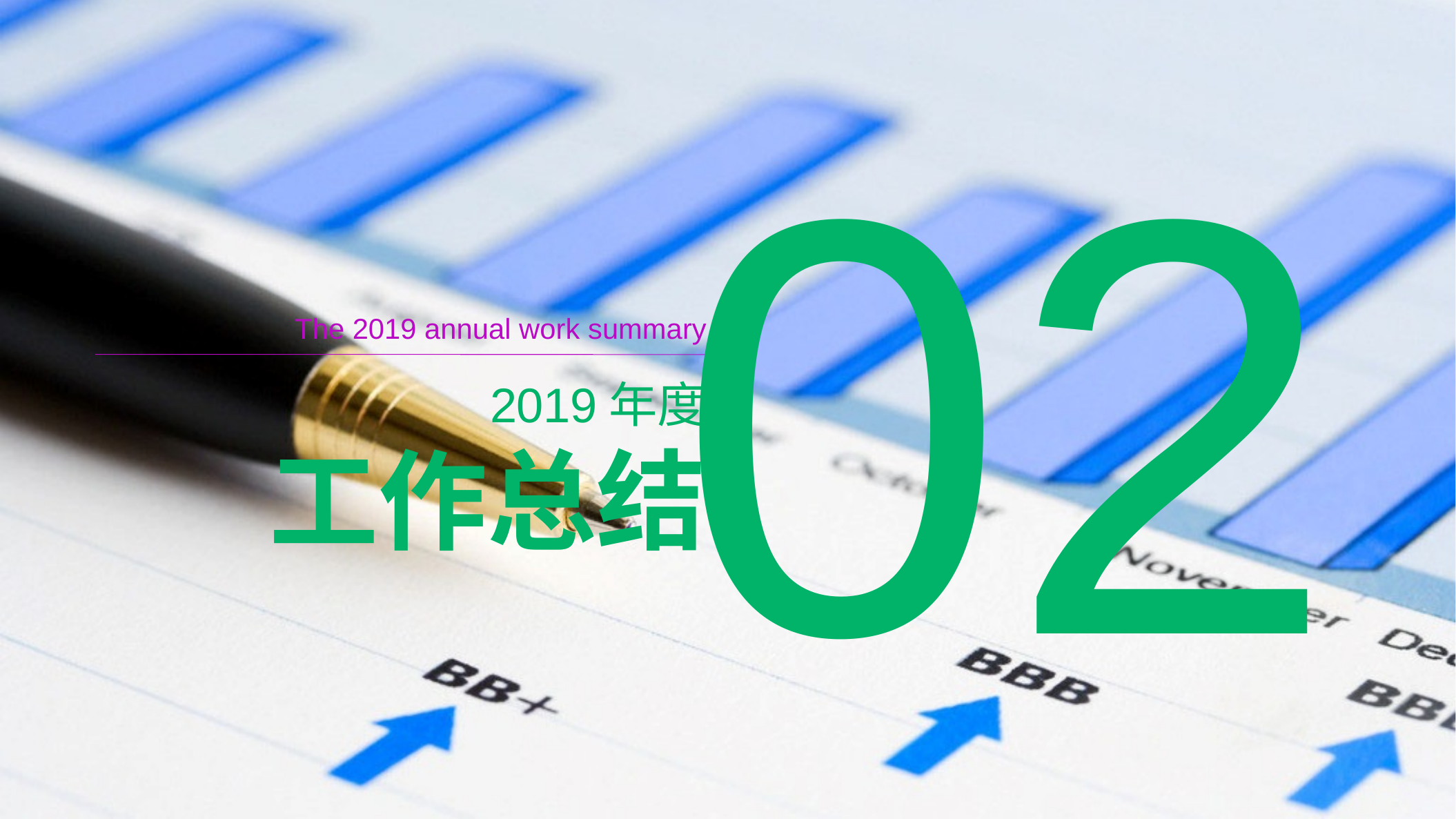

02
The 2019 annual work summary

2019年度
工作总结